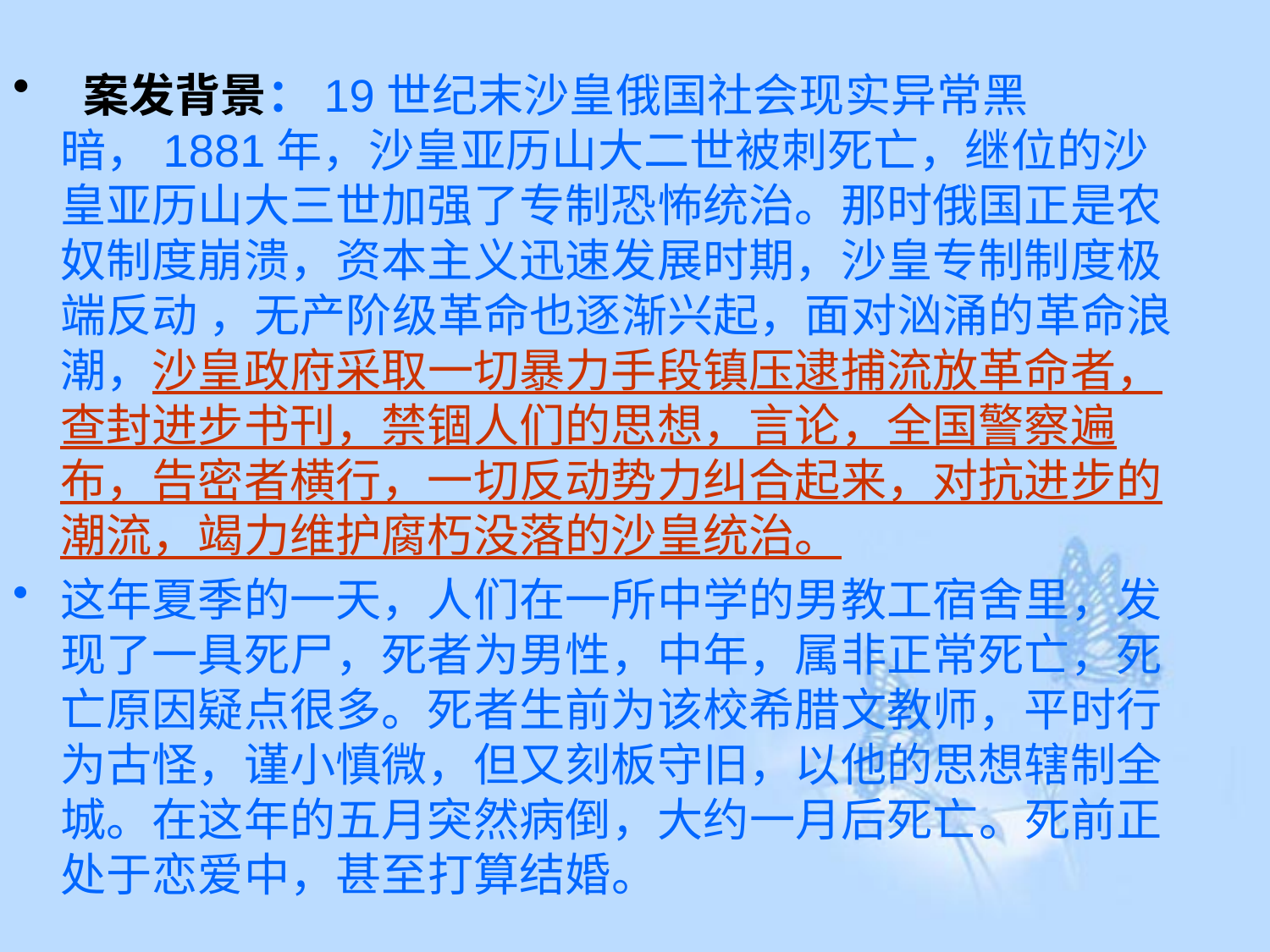

# 案发背景：19世纪末沙皇俄国社会现实异常黑暗，1881年，沙皇亚历山大二世被刺死亡，继位的沙皇亚历山大三世加强了专制恐怖统治。那时俄国正是农奴制度崩溃，资本主义迅速发展时期，沙皇专制制度极端反动 ，无产阶级革命也逐渐兴起，面对汹涌的革命浪潮，沙皇政府采取一切暴力手段镇压逮捕流放革命者，查封进步书刊，禁锢人们的思想，言论，全国警察遍布，告密者横行，一切反动势力纠合起来，对抗进步的潮流，竭力维护腐朽没落的沙皇统治。
这年夏季的一天，人们在一所中学的男教工宿舍里，发现了一具死尸，死者为男性，中年，属非正常死亡，死亡原因疑点很多。死者生前为该校希腊文教师，平时行为古怪，谨小慎微，但又刻板守旧，以他的思想辖制全城。在这年的五月突然病倒，大约一月后死亡。死前正处于恋爱中，甚至打算结婚。